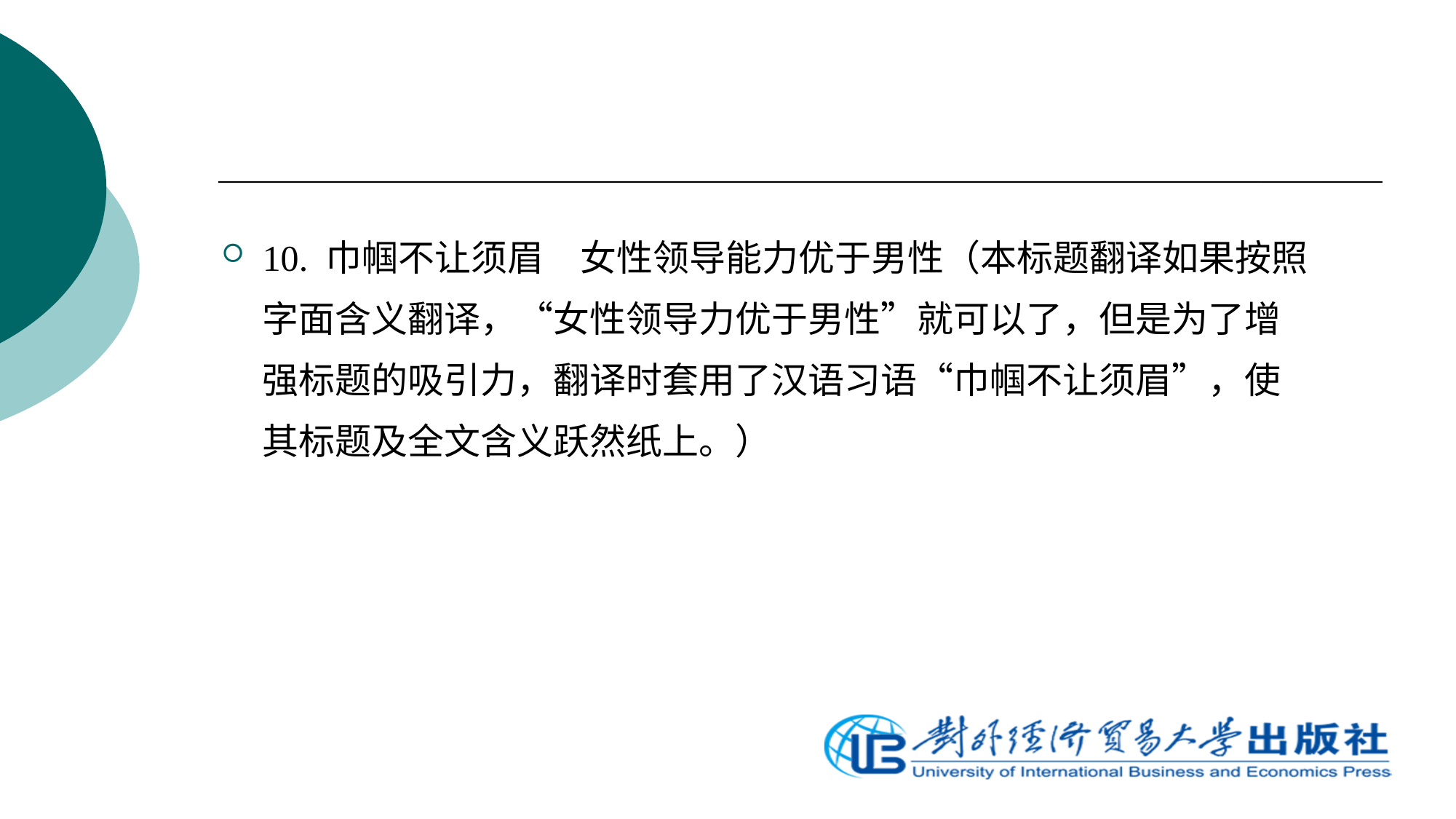

10. 巾帼不让须眉　女性领导能力优于男性（本标题翻译如果按照字面含义翻译，“女性领导力优于男性”就可以了，但是为了增强标题的吸引力，翻译时套用了汉语习语“巾帼不让须眉”，使其标题及全文含义跃然纸上。）